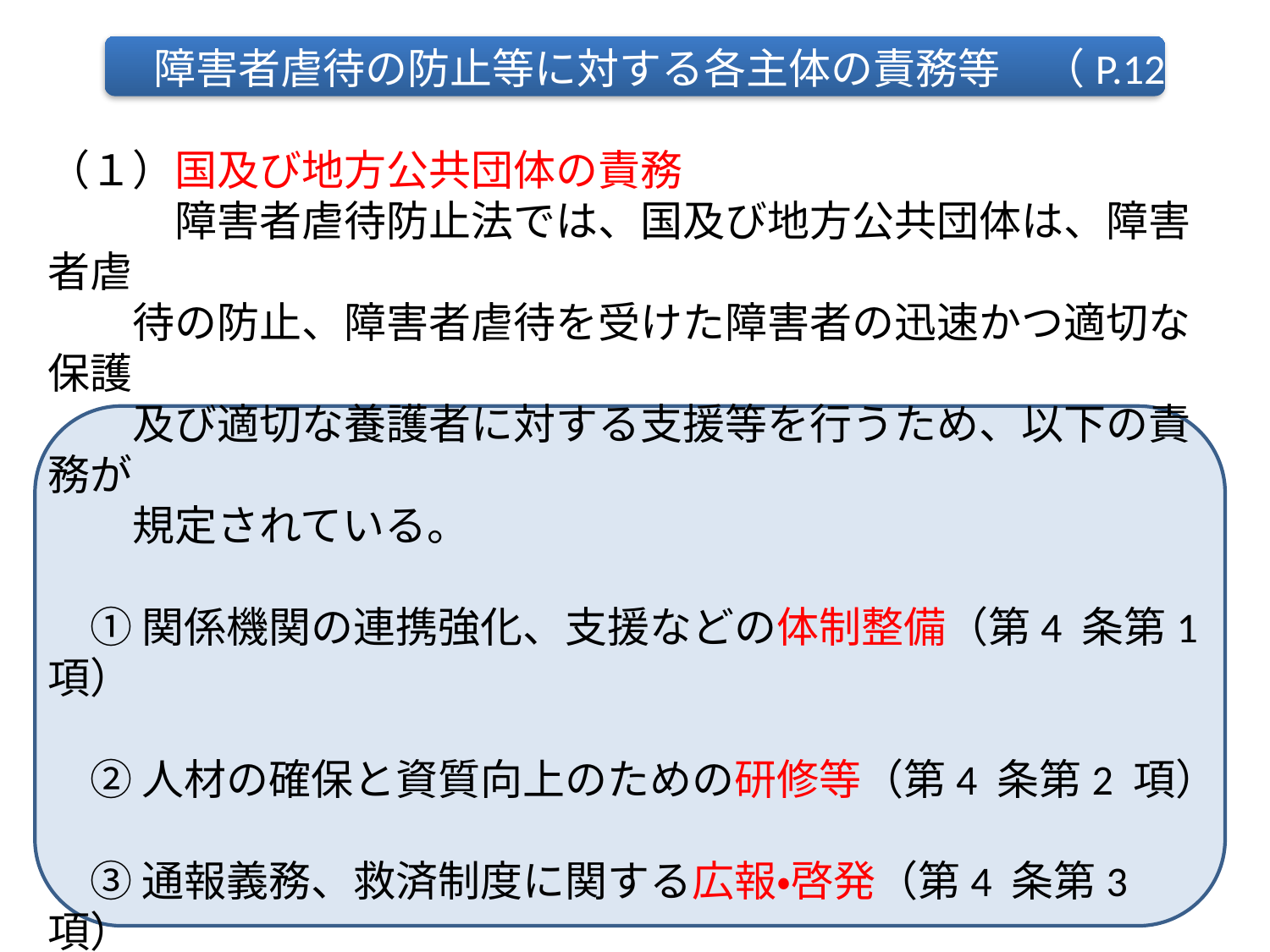

３ 　障害者虐待の防止等に対する各主体の責務等　（P.12）

（１）国及び地方公共団体の責務
　　　障害者虐待防止法では、国及び地方公共団体は、障害者虐
　　待の防止、障害者虐待を受けた障害者の迅速かつ適切な保護
　　及び適切な養護者に対する支援等を行うため、以下の責務が
　　規定されている。

　① 関係機関の連携強化、支援などの体制整備（第4 条第1 項）

　② 人材の確保と資質向上のための研修等（第4 条第2 項）

　③ 通報義務、救済制度に関する広報・啓発（第4 条第3 項）

　④ 障害者虐待の防止等に関する調査研究（第42 条）

　⑤ 成年後見制度の利用の促進（第44 条）